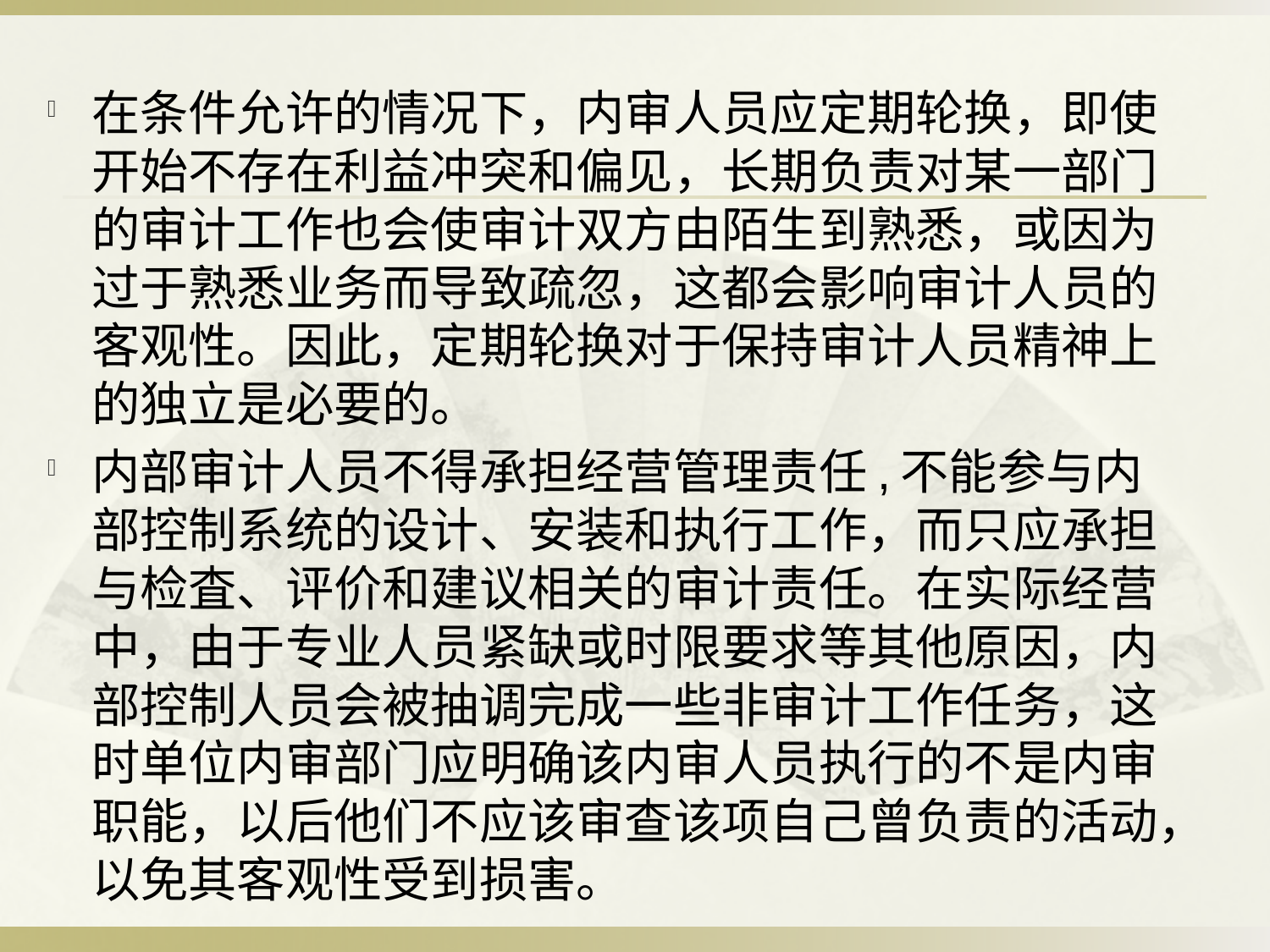

在条件允许的情况下，内审人员应定期轮换，即使开始不存在利益冲突和偏见，长期负责对某一部门的审计工作也会使审计双方由陌生到熟悉，或因为过于熟悉业务而导致疏忽，这都会影响审计人员的客观性。因此，定期轮换对于保持审计人员精神上的独立是必要的。
内部审计人员不得承担经营管理责任,不能参与内部控制系统的设计、安装和执行工作，而只应承担与检査、评价和建议相关的审计责任。在实际经营中，由于专业人员紧缺或时限要求等其他原因，内部控制人员会被抽调完成一些非审计工作任务，这时单位内审部门应明确该内审人员执行的不是内审职能，以后他们不应该审查该项自己曾负责的活动，以免其客观性受到损害。